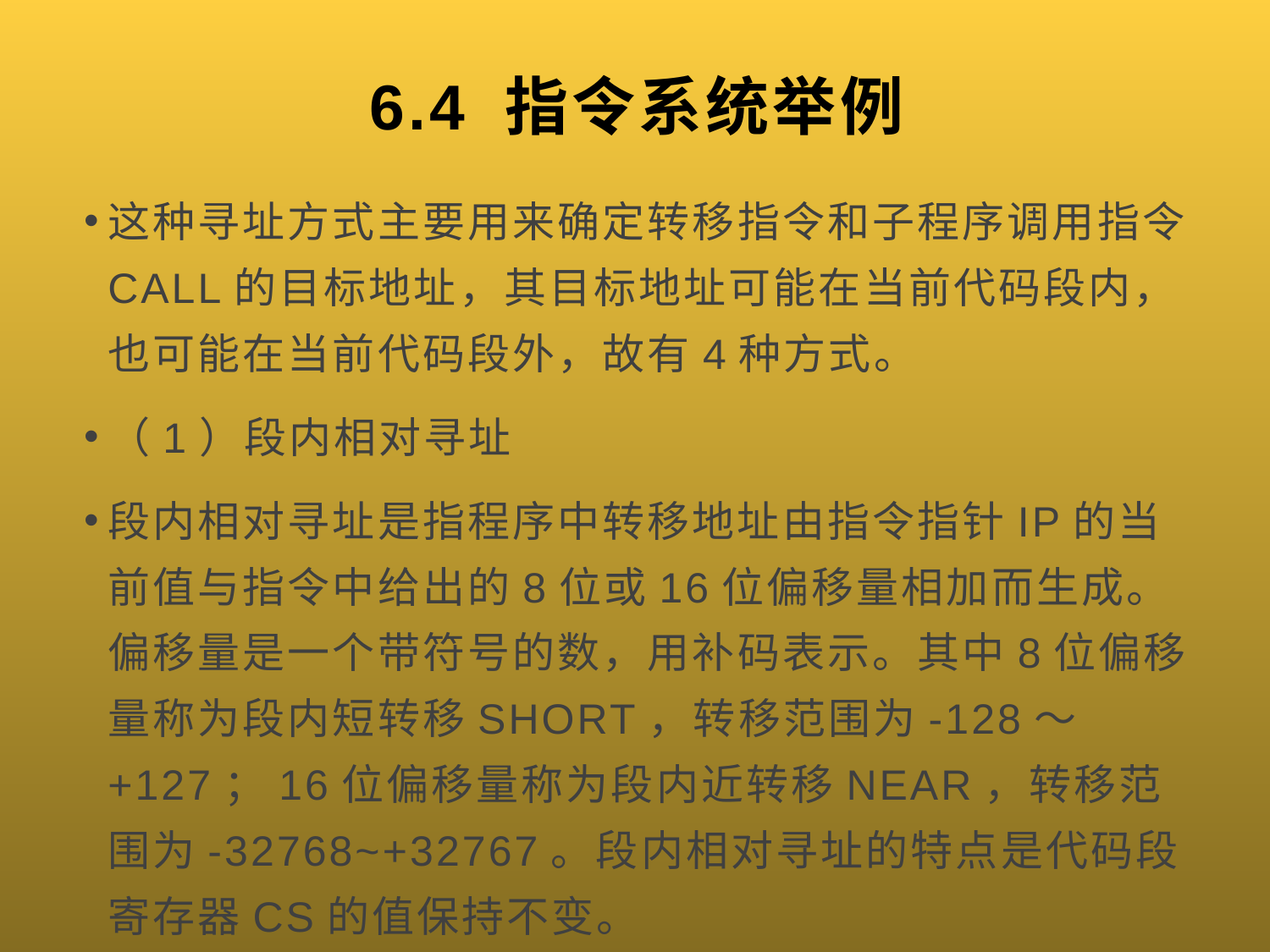

# 6.4 指令系统举例
这种寻址方式主要用来确定转移指令和子程序调用指令CALL的目标地址，其目标地址可能在当前代码段内，也可能在当前代码段外，故有4种方式。
（1）段内相对寻址
段内相对寻址是指程序中转移地址由指令指针IP的当前值与指令中给出的8位或16位偏移量相加而生成。偏移量是一个带符号的数，用补码表示。其中8位偏移量称为段内短转移SHORT，转移范围为-128～+127；16位偏移量称为段内近转移NEAR，转移范围为-32768~+32767。段内相对寻址的特点是代码段寄存器CS的值保持不变。